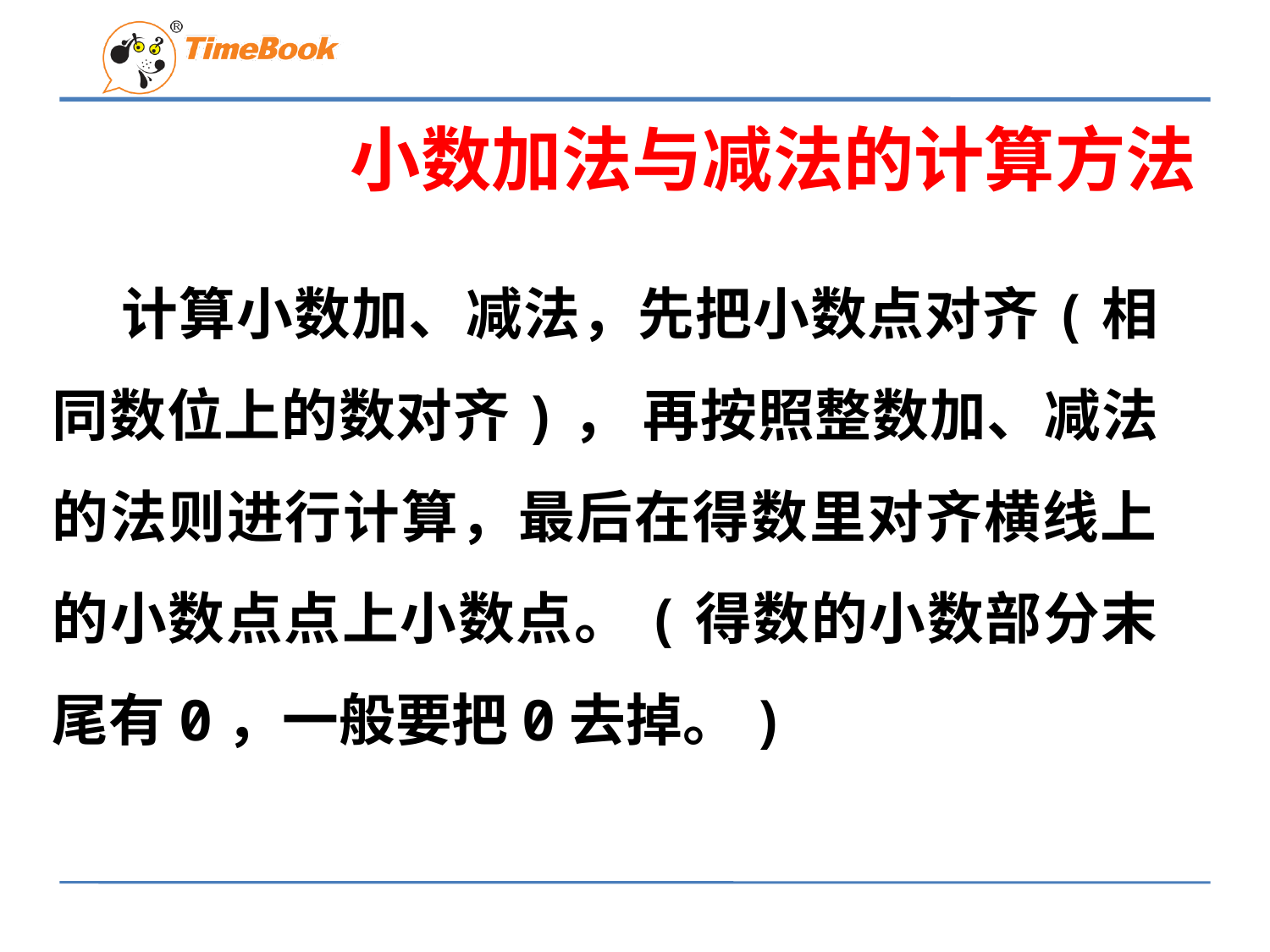

小数加法与减法的计算方法
    计算小数加、减法，先把小数点对齐(相同数位上的数对齐)， 再按照整数加、减法的法则进行计算，最后在得数里对齐横线上的小数点点上小数点。(得数的小数部分末尾有0，一般要把0去掉。)